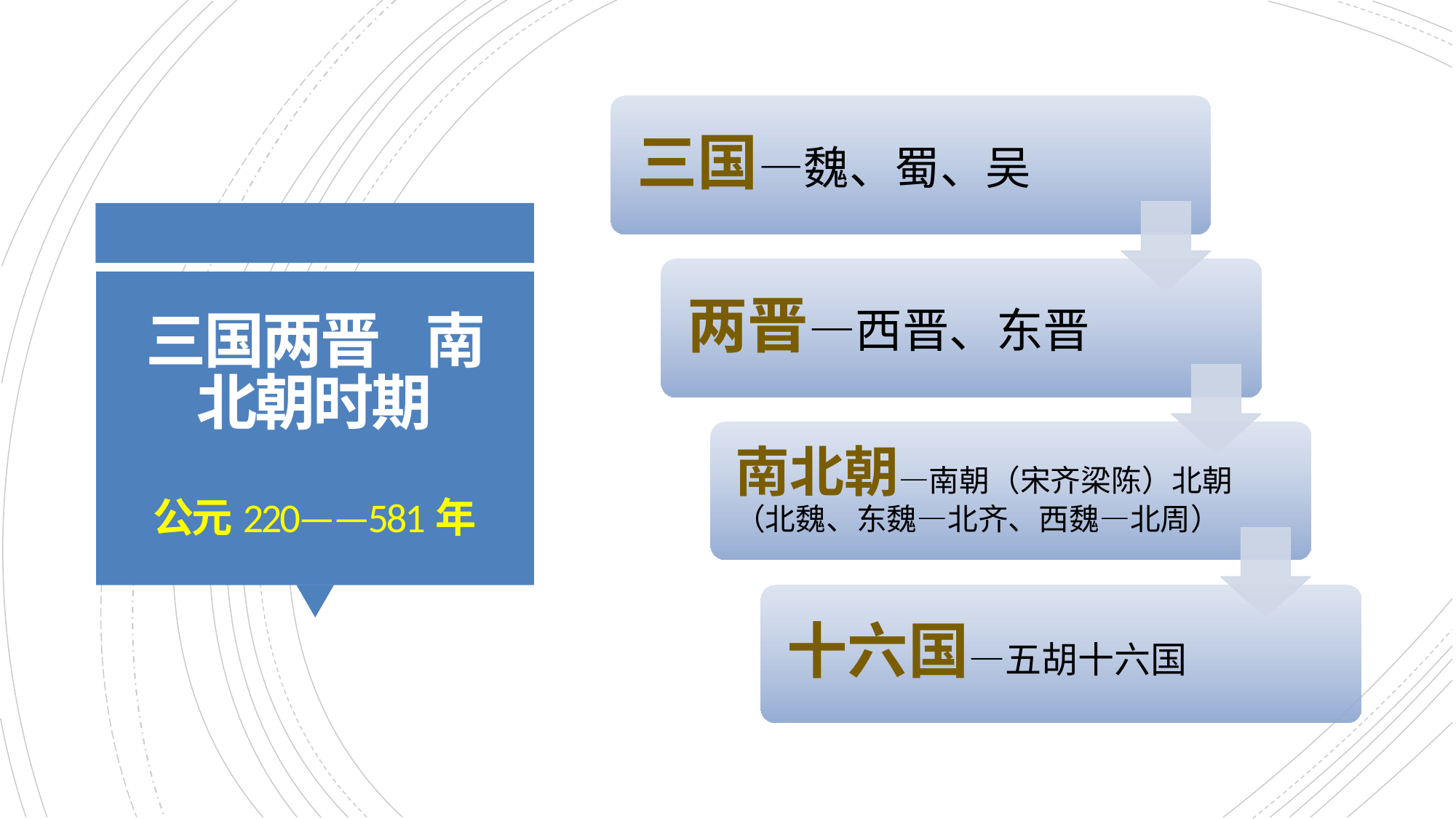

三国—魏、蜀、吴
两晋—西晋、东晋
南北朝—南朝（宋齐梁陈）北朝（北魏、东魏—北齐、西魏—北周）
十六国—五胡十六国

# 三国两晋    南北朝时期 公元220——581年